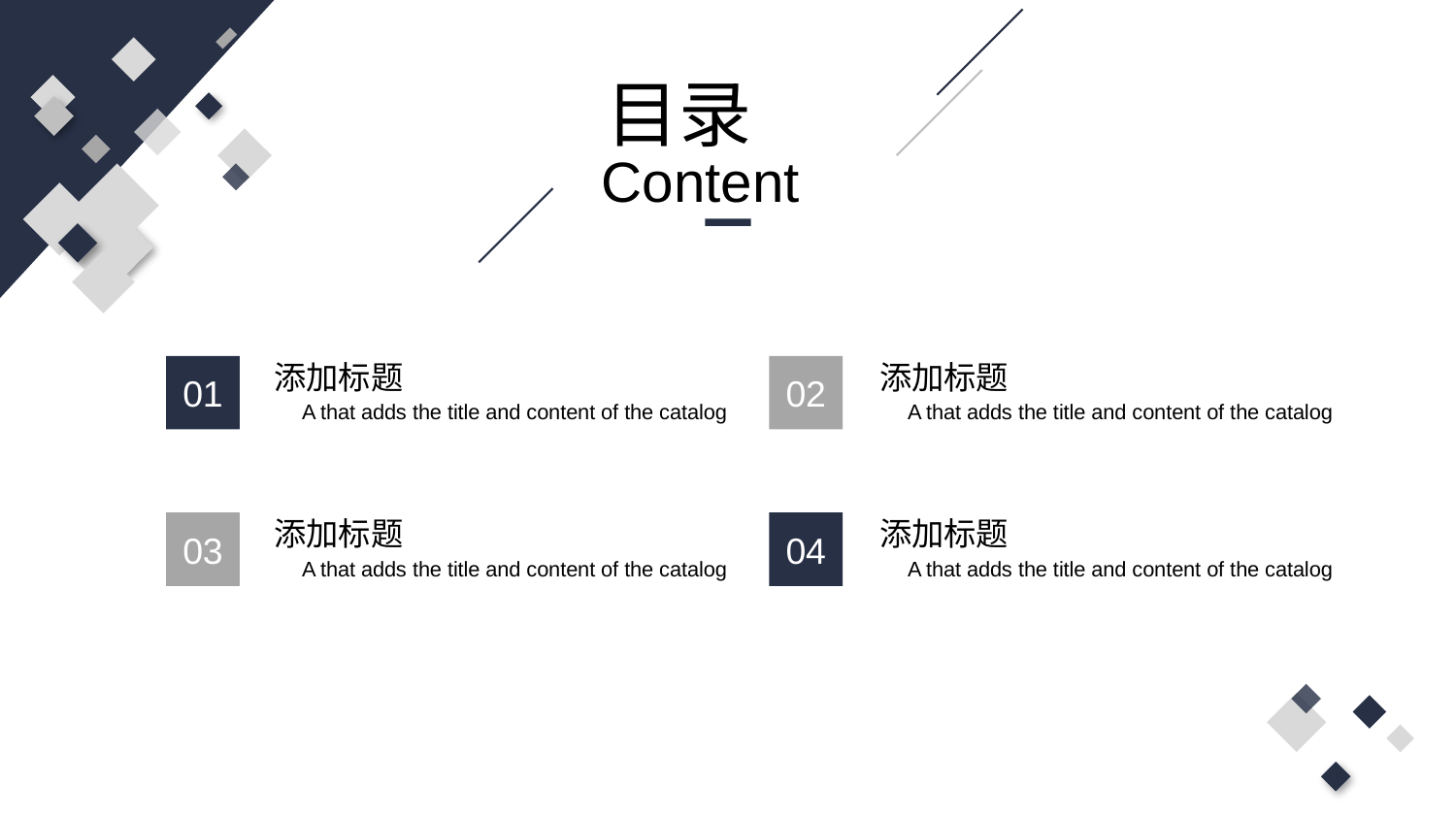

目录
Content

添加标题
A that adds the title and content of the catalog
添加标题
A that adds the title and content of the catalog
01
02
添加标题
A that adds the title and content of the catalog
添加标题
A that adds the title and content of the catalog
03
04